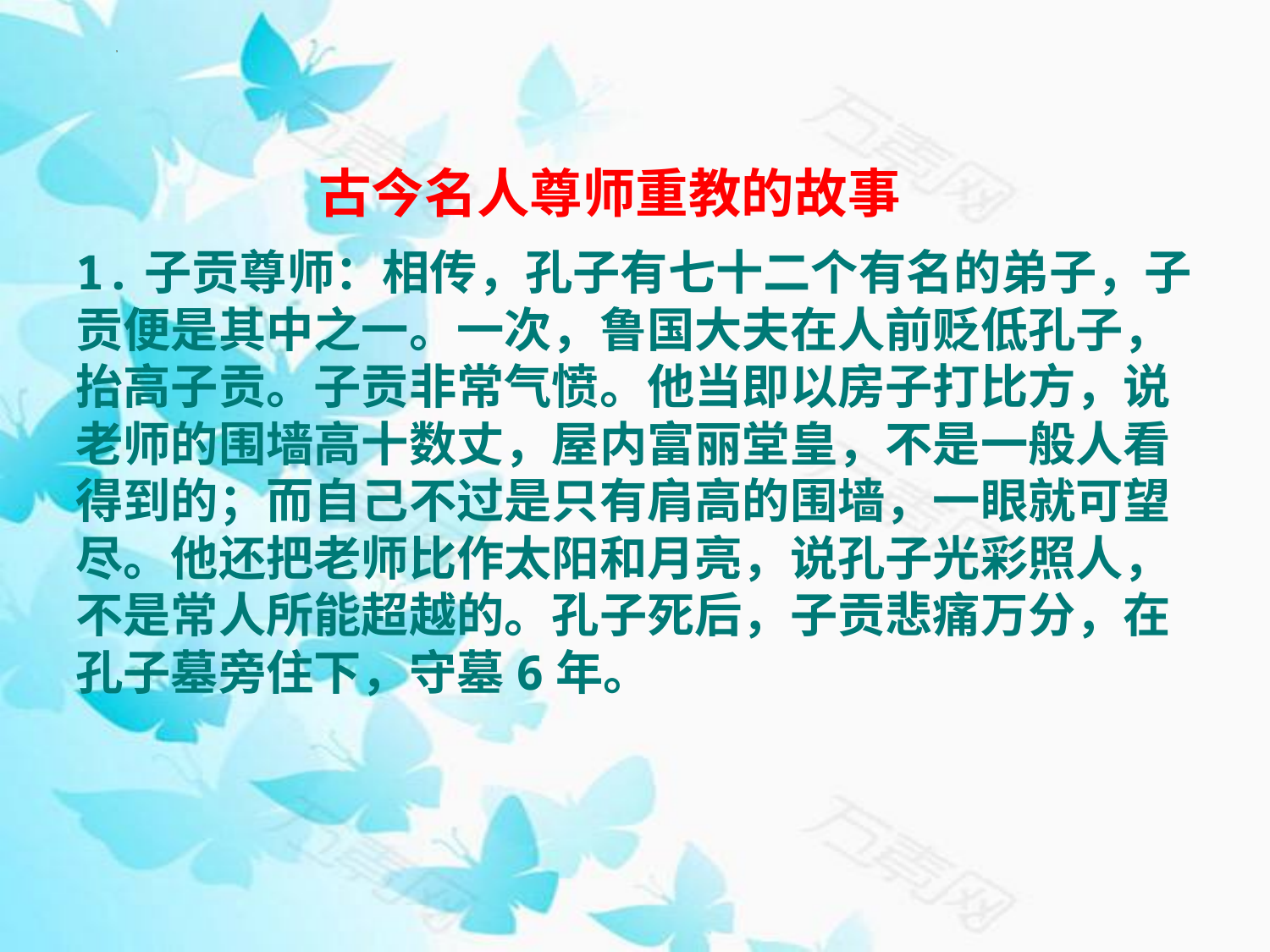

古今名人尊师重教的故事
1.子贡尊师：相传，孔子有七十二个有名的弟子，子贡便是其中之一。一次，鲁国大夫在人前贬低孔子，抬高子贡。子贡非常气愤。他当即以房子打比方，说老师的围墙高十数丈，屋内富丽堂皇，不是一般人看得到的；而自己不过是只有肩高的围墙，一眼就可望尽。他还把老师比作太阳和月亮，说孔子光彩照人，不是常人所能超越的。孔子死后，子贡悲痛万分，在孔子墓旁住下，守墓6年。